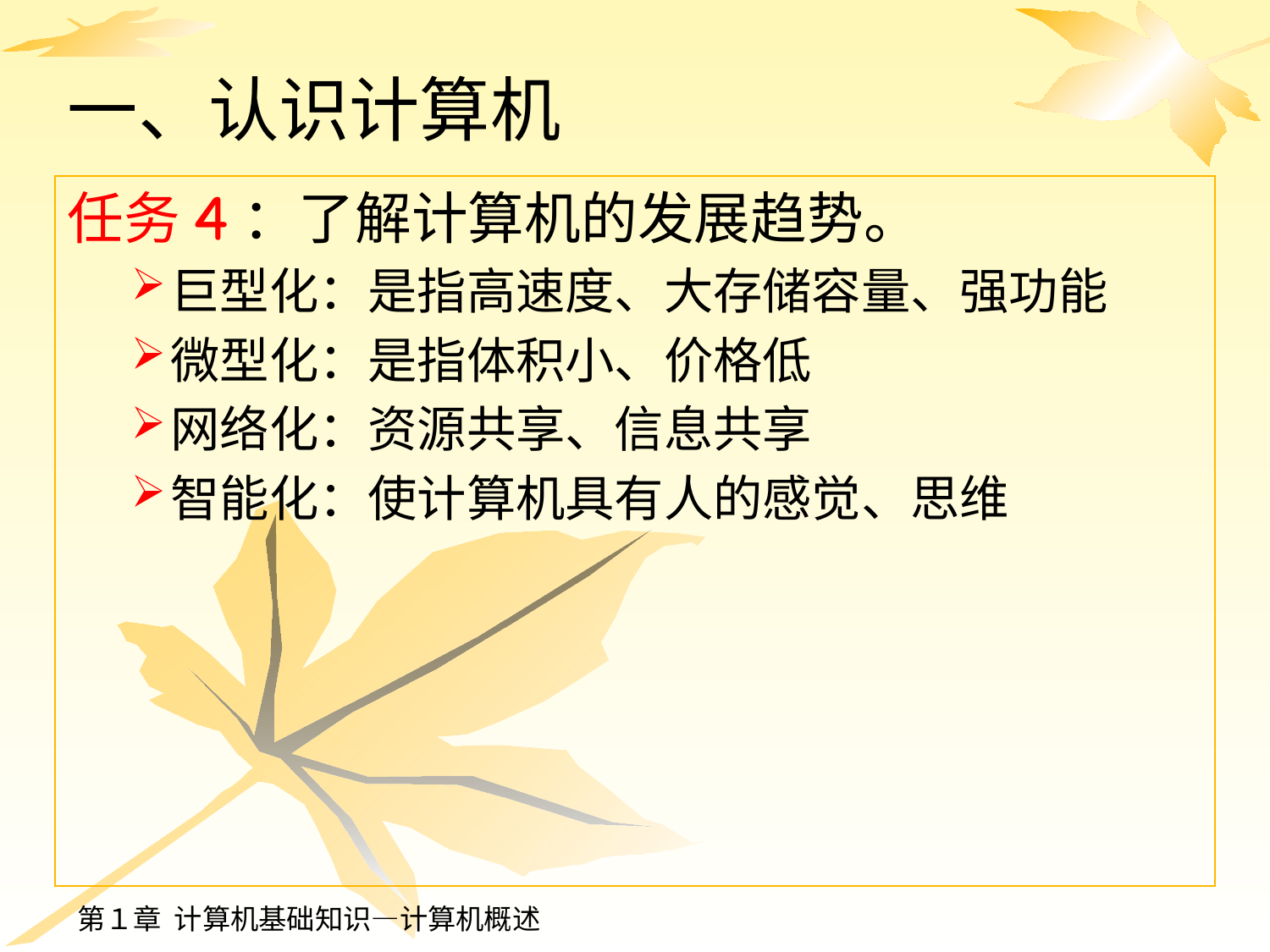

# 一、认识计算机
任务4：了解计算机的发展趋势。
巨型化：是指高速度、大存储容量、强功能
微型化：是指体积小、价格低
网络化：资源共享、信息共享
智能化：使计算机具有人的感觉、思维